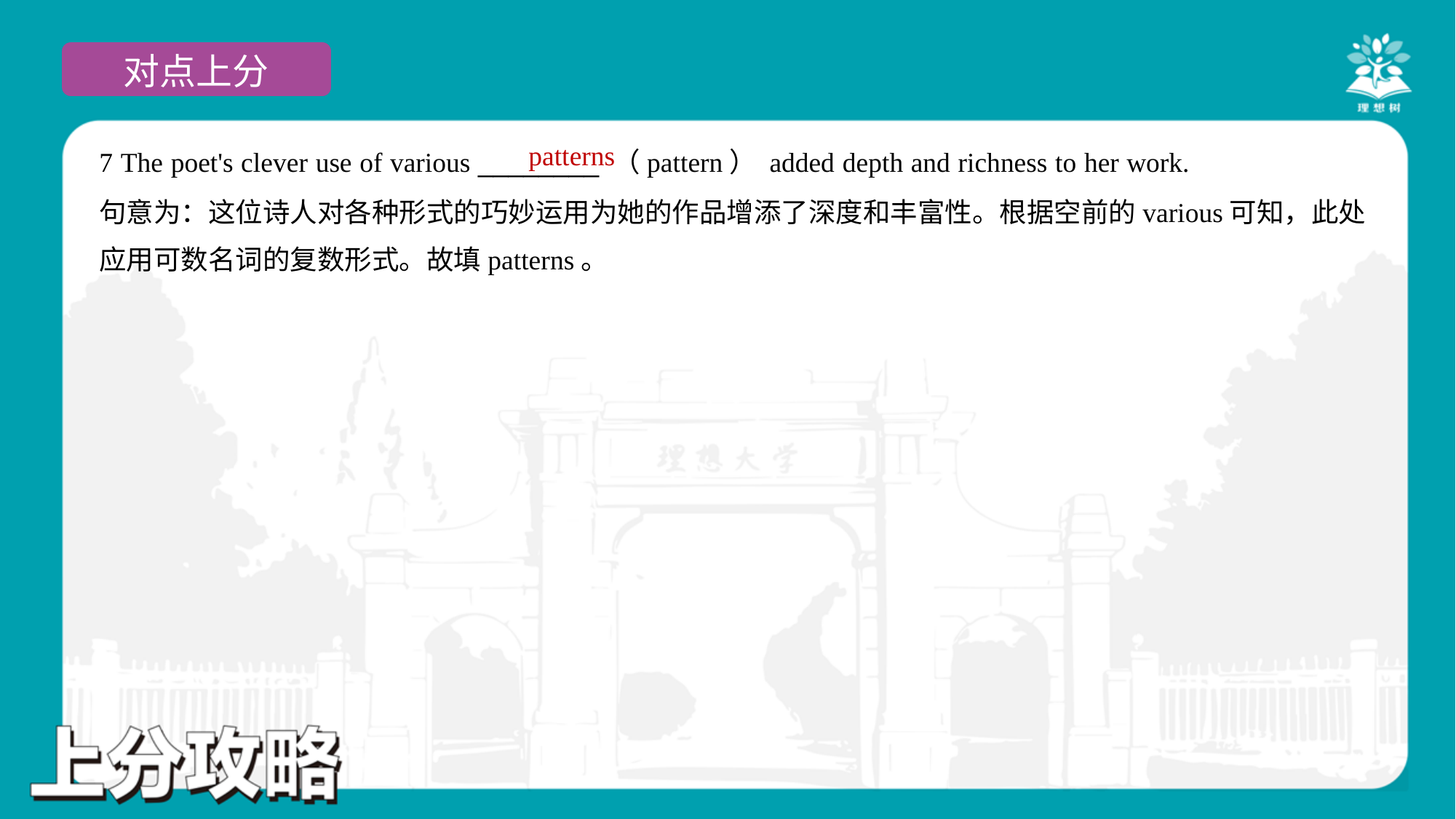

patterns
7 The poet's clever use of various ________ （pattern） added depth and richness to her work.
句意为：这位诗人对各种形式的巧妙运用为她的作品增添了深度和丰富性。根据空前的various可知，此处
应用可数名词的复数形式。故填patterns。